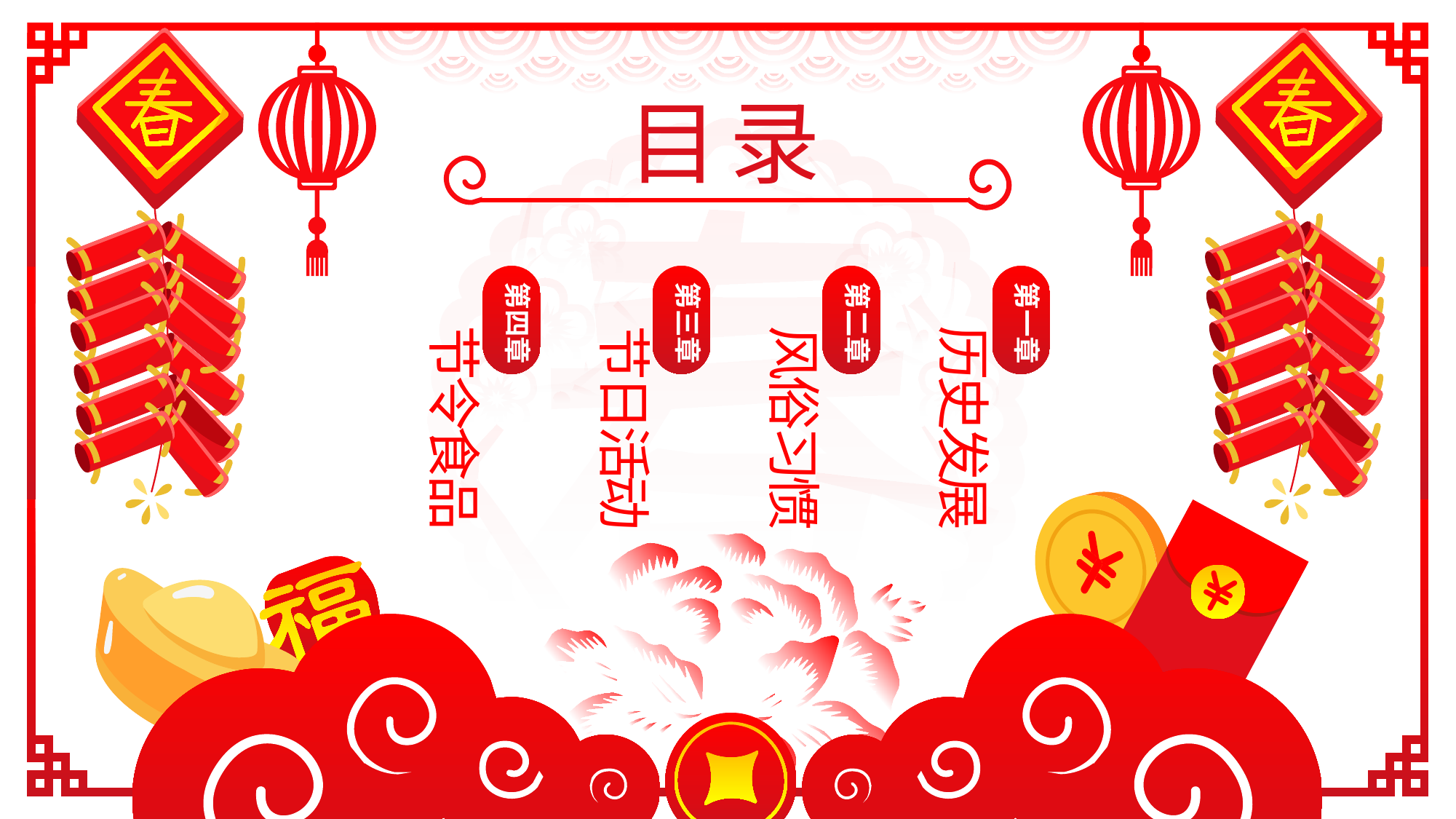

目 录

第四章

第三章

第二章

第一章
节令食品
节日活动
风俗习惯
历史发展